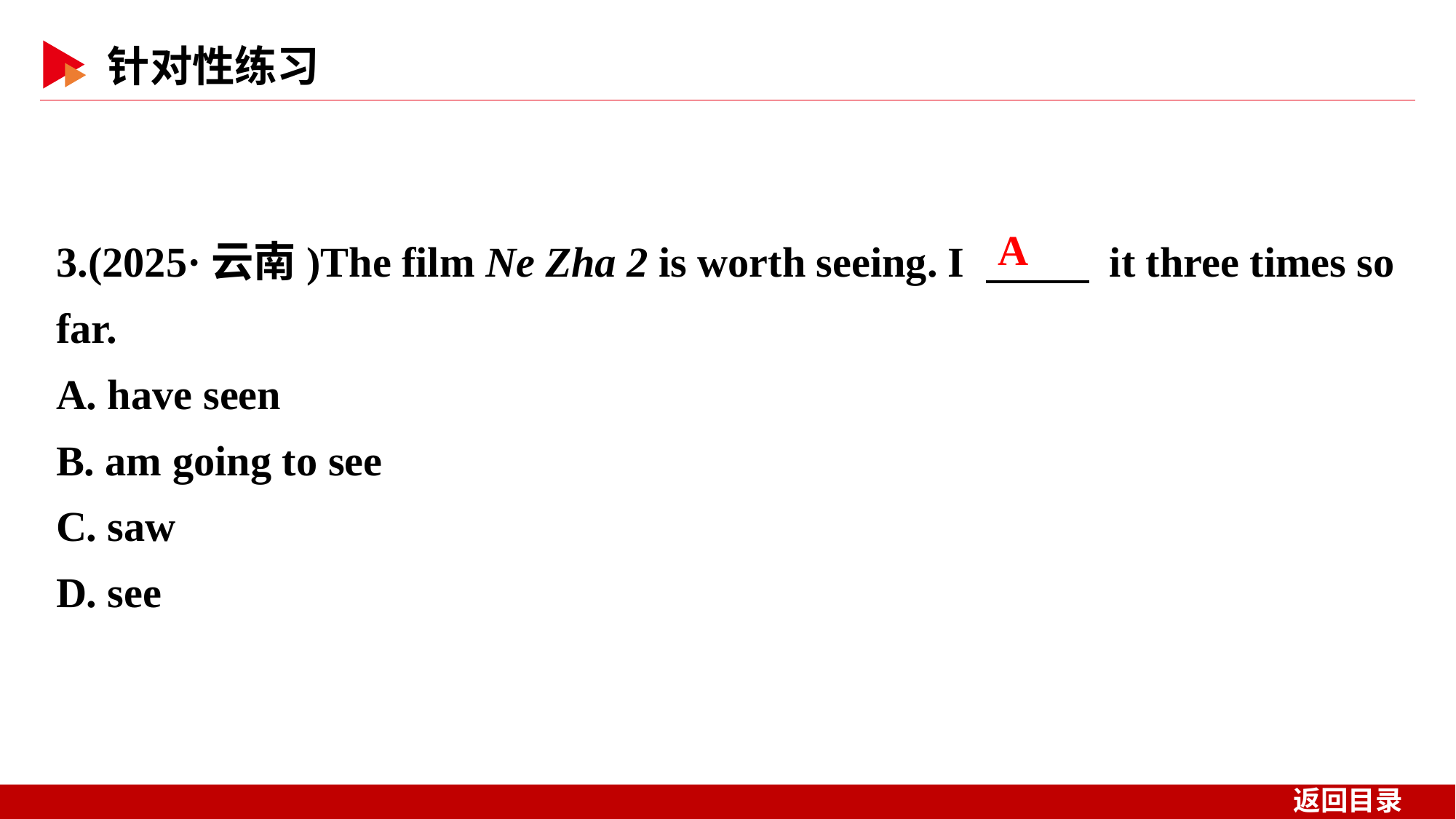

3.(2025·云南)The film Ne Zha 2 is worth seeing. I 　  　 it three times so far.
A. have seen
B. am going to see
C. saw
D. see
A